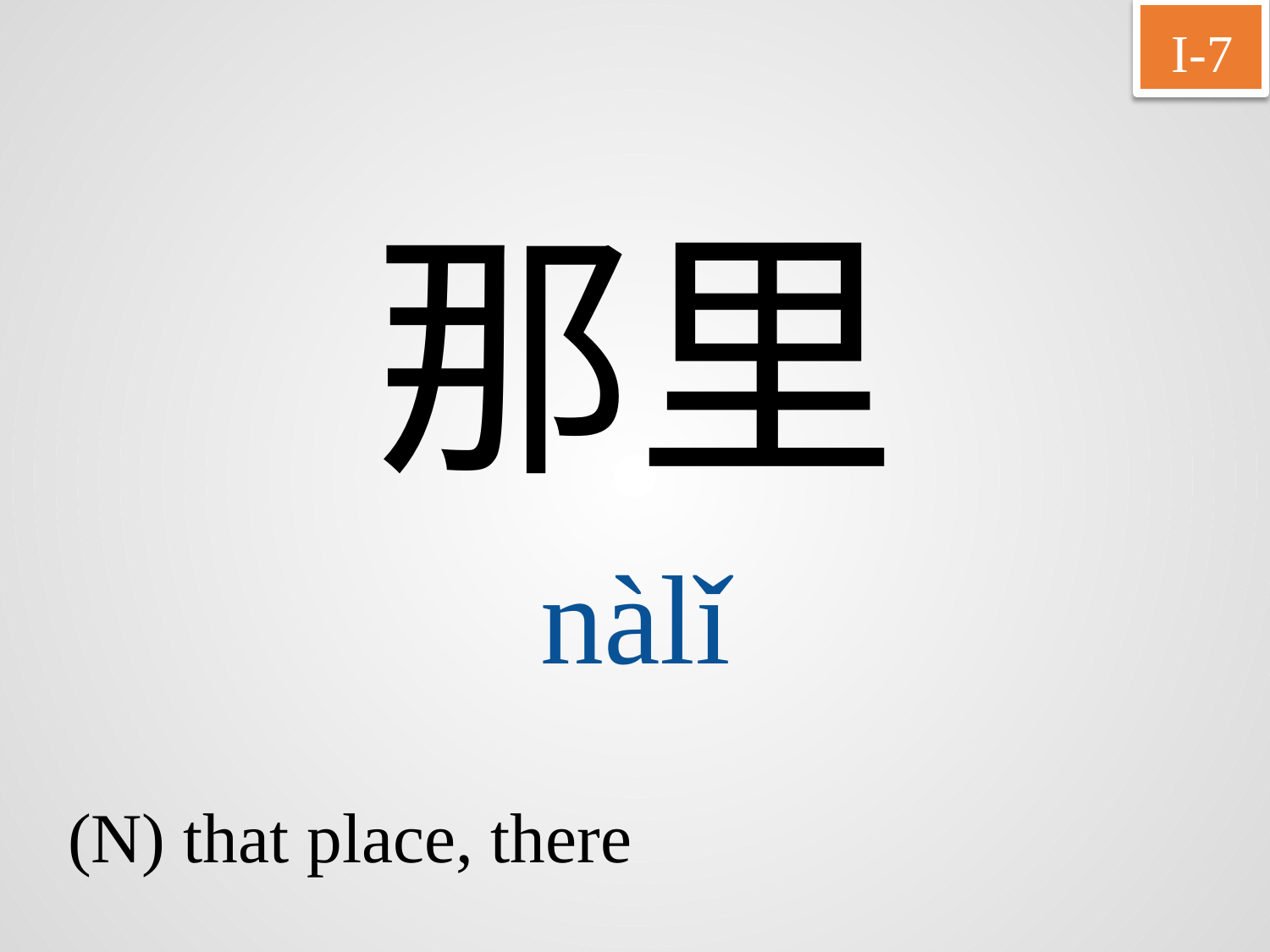

I-7

那里
nàlǐ
(N) that place, there